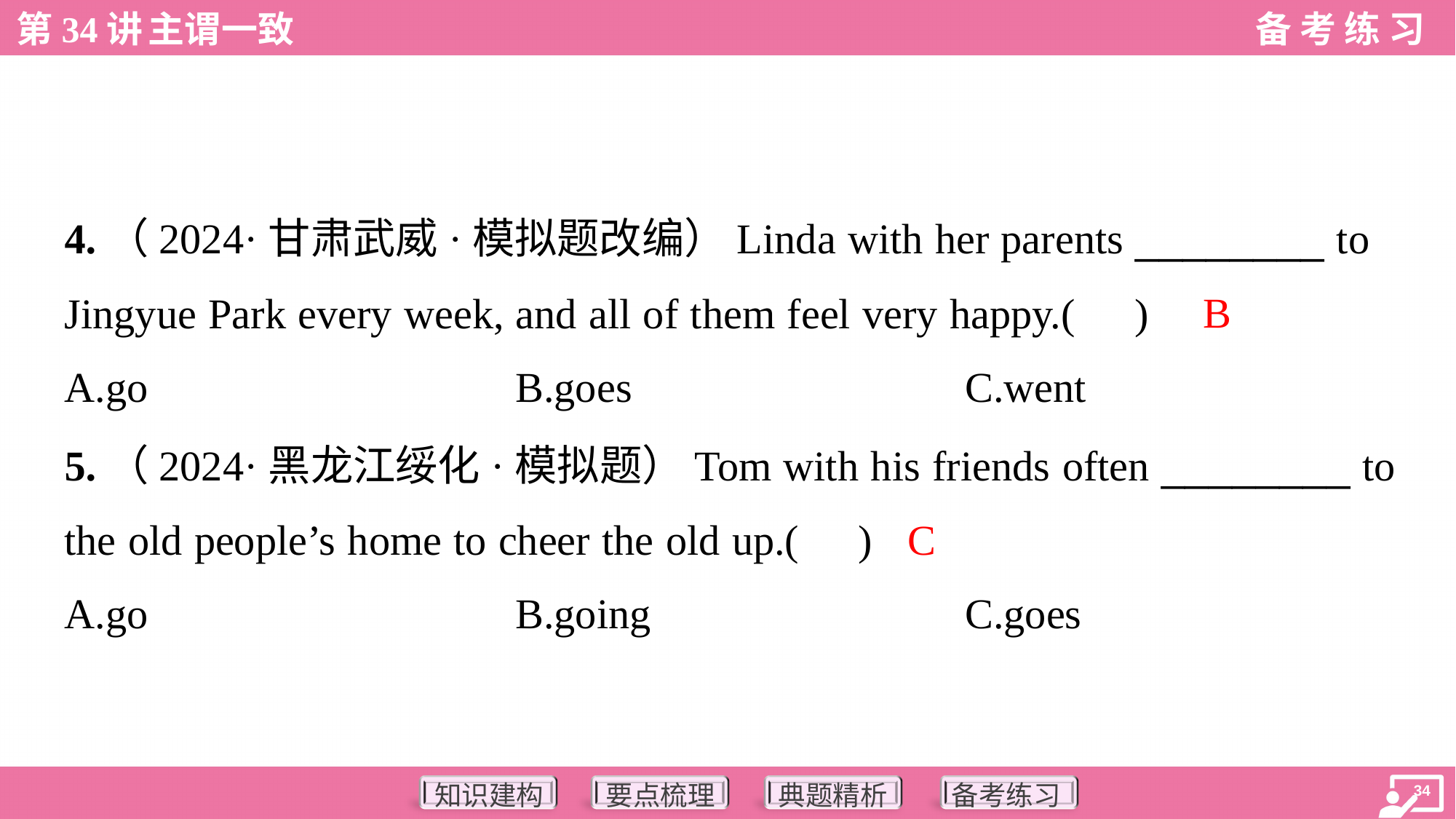

4.（2024·甘肃武威·模拟题改编）Linda with her parents ________ to
Jingyue Park every week, and all of them feel very happy.(     )
B
A.go	B.goes	C.went
5.（2024·黑龙江绥化·模拟题）Tom with his friends often ________ to
the old people’s home to cheer the old up.(     )
C
A.go	B.going	C.goes